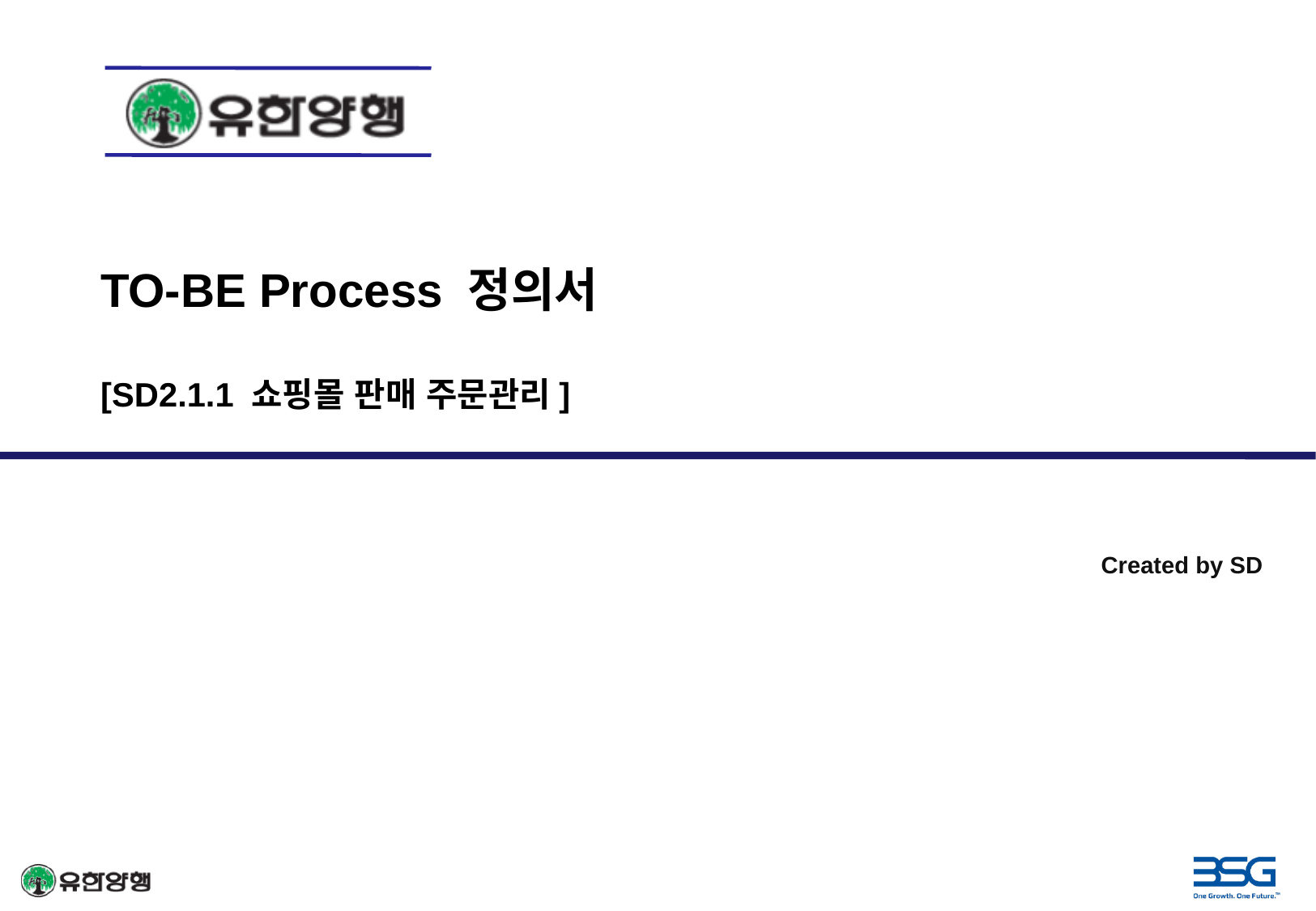

TO-BE Process 정의서
[SD2.1.1 쇼핑몰 판매 주문관리]
Created by SD